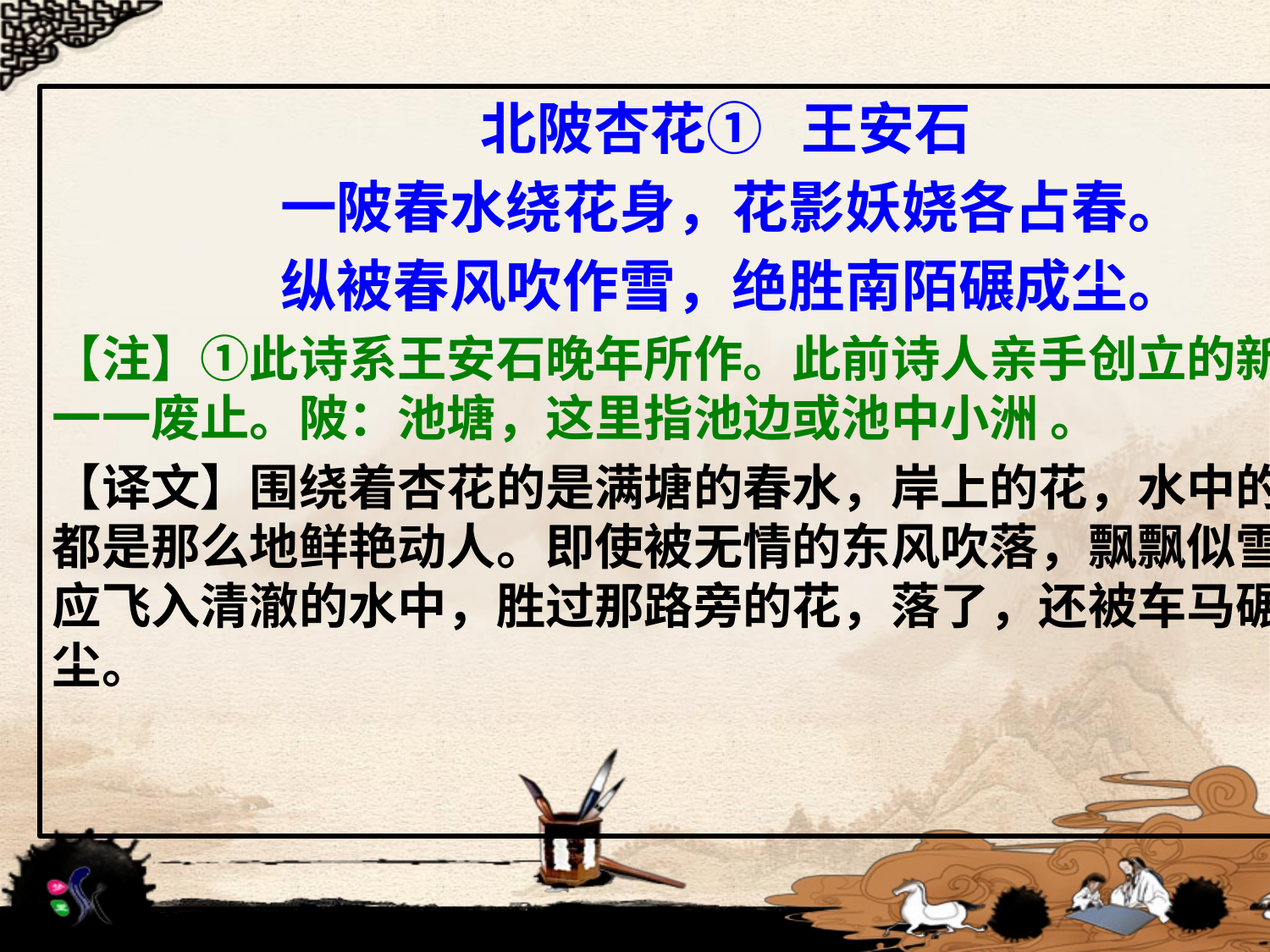

北陂杏花①   王安石
一陂春水绕花身，花影妖娆各占春。
纵被春风吹作雪，绝胜南陌碾成尘。
【注】①此诗系王安石晚年所作。此前诗人亲手创立的新法被一一废止。陂：池塘，这里指池边或池中小洲 。
【译文】围绕着杏花的是满塘的春水，岸上的花，水中的花影，都是那么地鲜艳动人。即使被无情的东风吹落，飘飘似雪，也应飞入清澈的水中，胜过那路旁的花，落了，还被车马碾作灰尘。